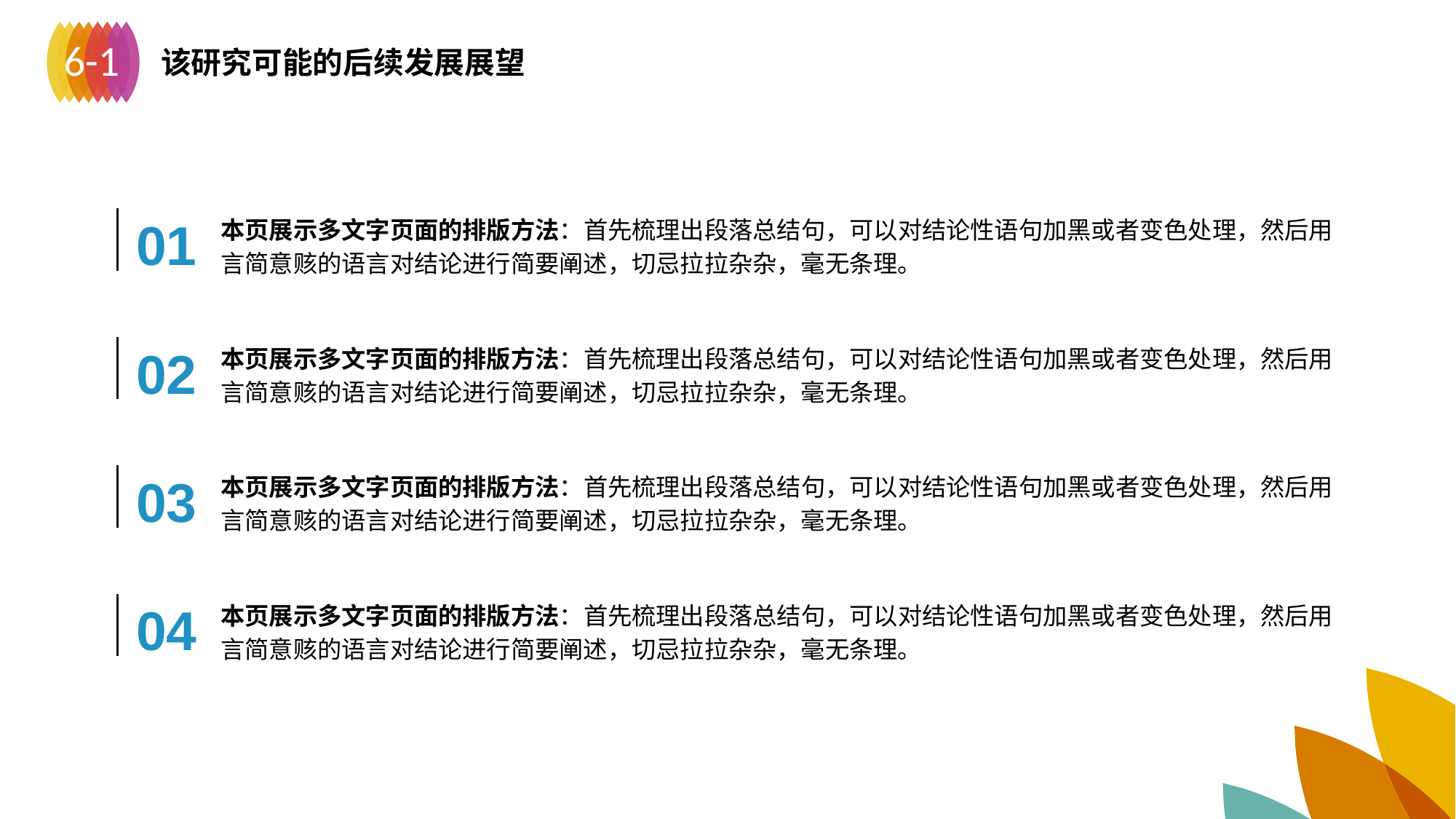

6-1
该研究可能的后续发展展望
01
本页展示多文字页面的排版方法：首先梳理出段落总结句，可以对结论性语句加黑或者变色处理，然后用言简意赅的语言对结论进行简要阐述，切忌拉拉杂杂，毫无条理。
02
本页展示多文字页面的排版方法：首先梳理出段落总结句，可以对结论性语句加黑或者变色处理，然后用言简意赅的语言对结论进行简要阐述，切忌拉拉杂杂，毫无条理。
03
本页展示多文字页面的排版方法：首先梳理出段落总结句，可以对结论性语句加黑或者变色处理，然后用言简意赅的语言对结论进行简要阐述，切忌拉拉杂杂，毫无条理。
04
本页展示多文字页面的排版方法：首先梳理出段落总结句，可以对结论性语句加黑或者变色处理，然后用言简意赅的语言对结论进行简要阐述，切忌拉拉杂杂，毫无条理。